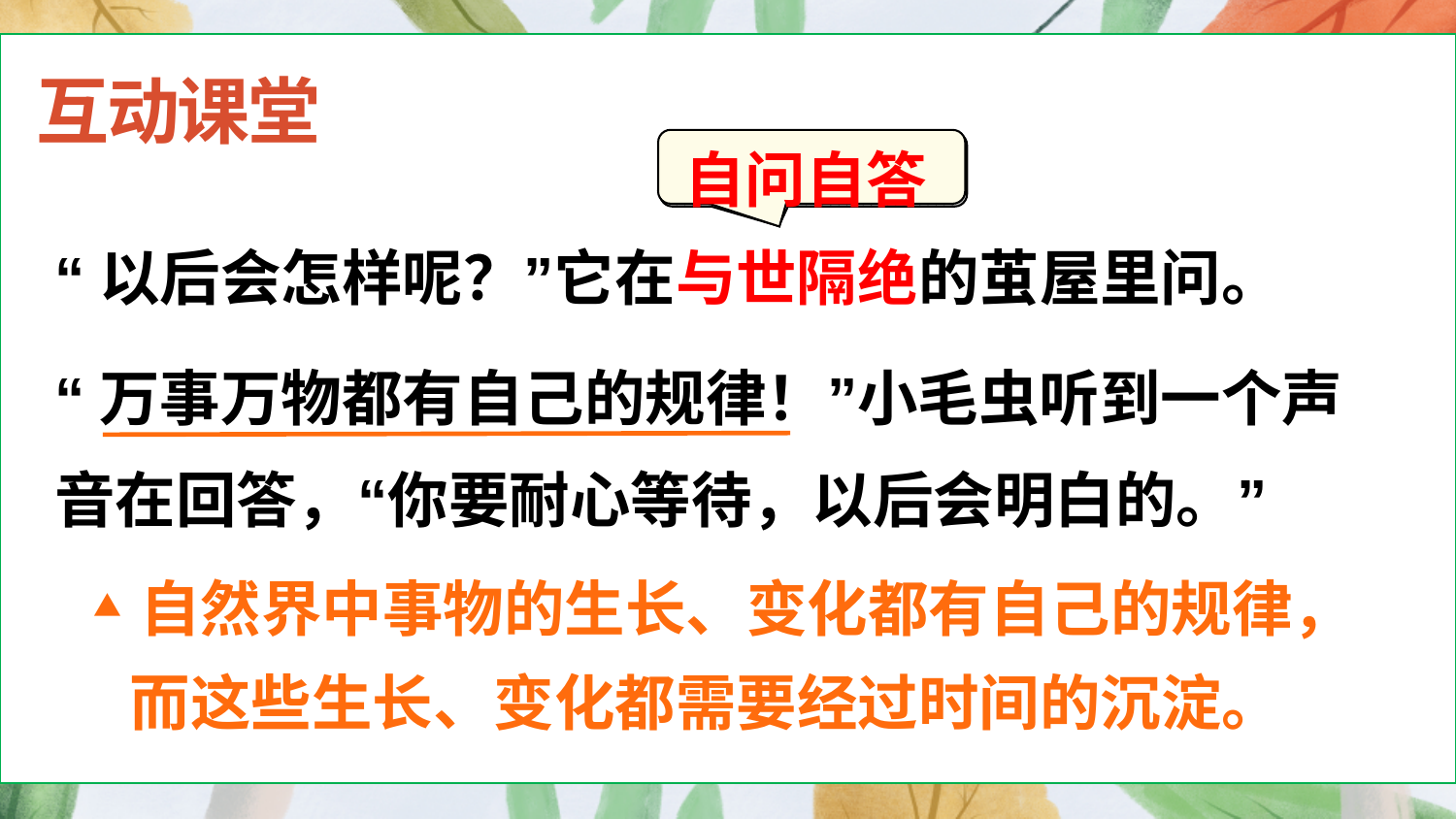

互动课堂
自问自答

“以后会怎样呢？”它在与世隔绝的茧屋里问。
“万事万物都有自己的规律！”小毛虫听到一个声音在回答，“你要耐心等待，以后会明白的。”
▲ 自然界中事物的生长、变化都有自己的规律，
 而这些生长、变化都需要经过时间的沉淀。